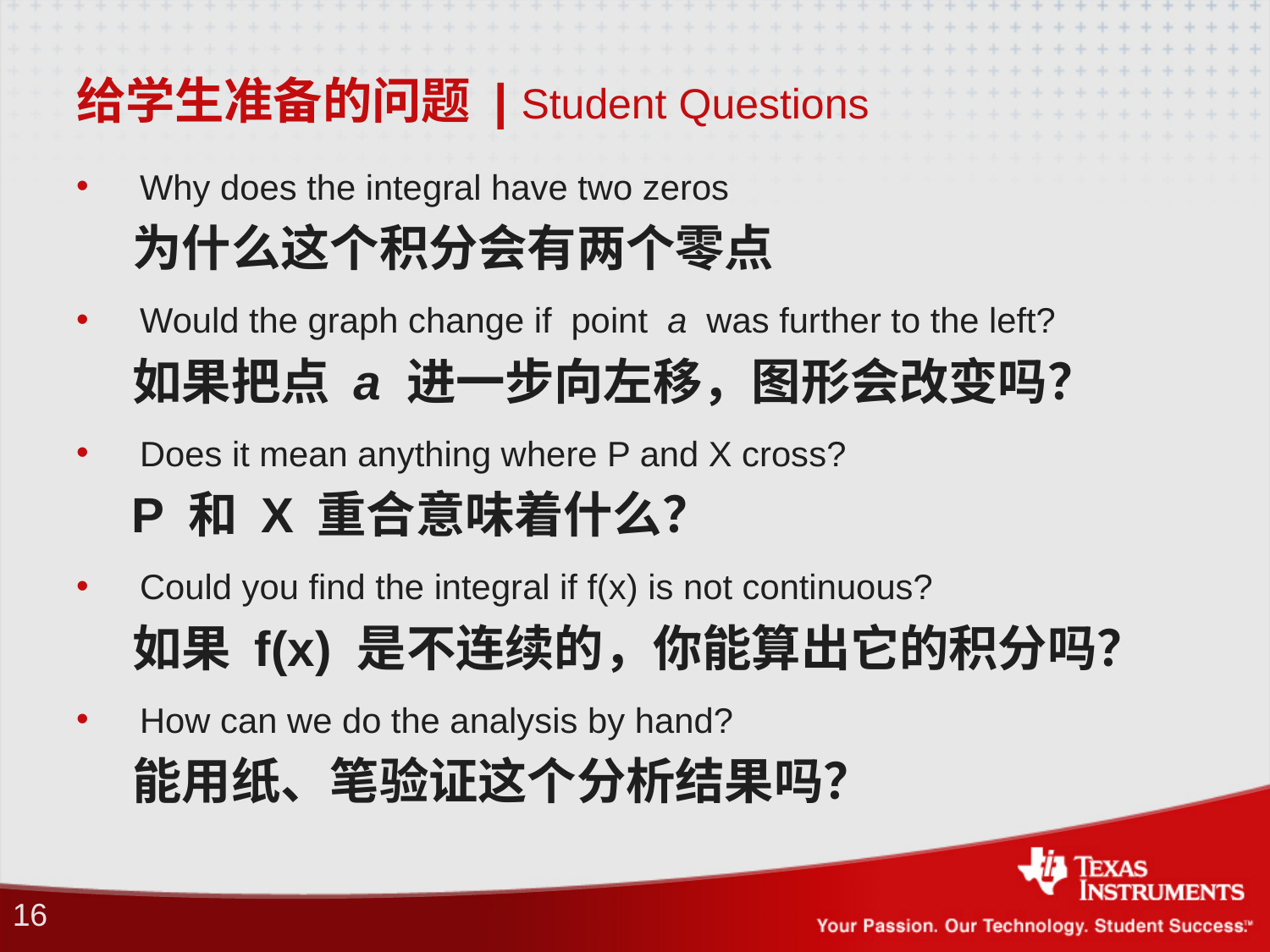

# 给学生准备的问题 | Student Questions
Why does the integral have two zeros
    为什么这个积分会有两个零点

Would the graph change if  point  a  was further to the left?
    如果把点 a 进一步向左移，图形会改变吗？

Does it mean anything where P and X cross?
    P 和 X 重合意味着什么？

Could you find the integral if f(x) is not continuous?
    如果 f(x) 是不连续的，你能算出它的积分吗？

How can we do the analysis by hand?
    能用纸、笔验证这个分析结果吗？